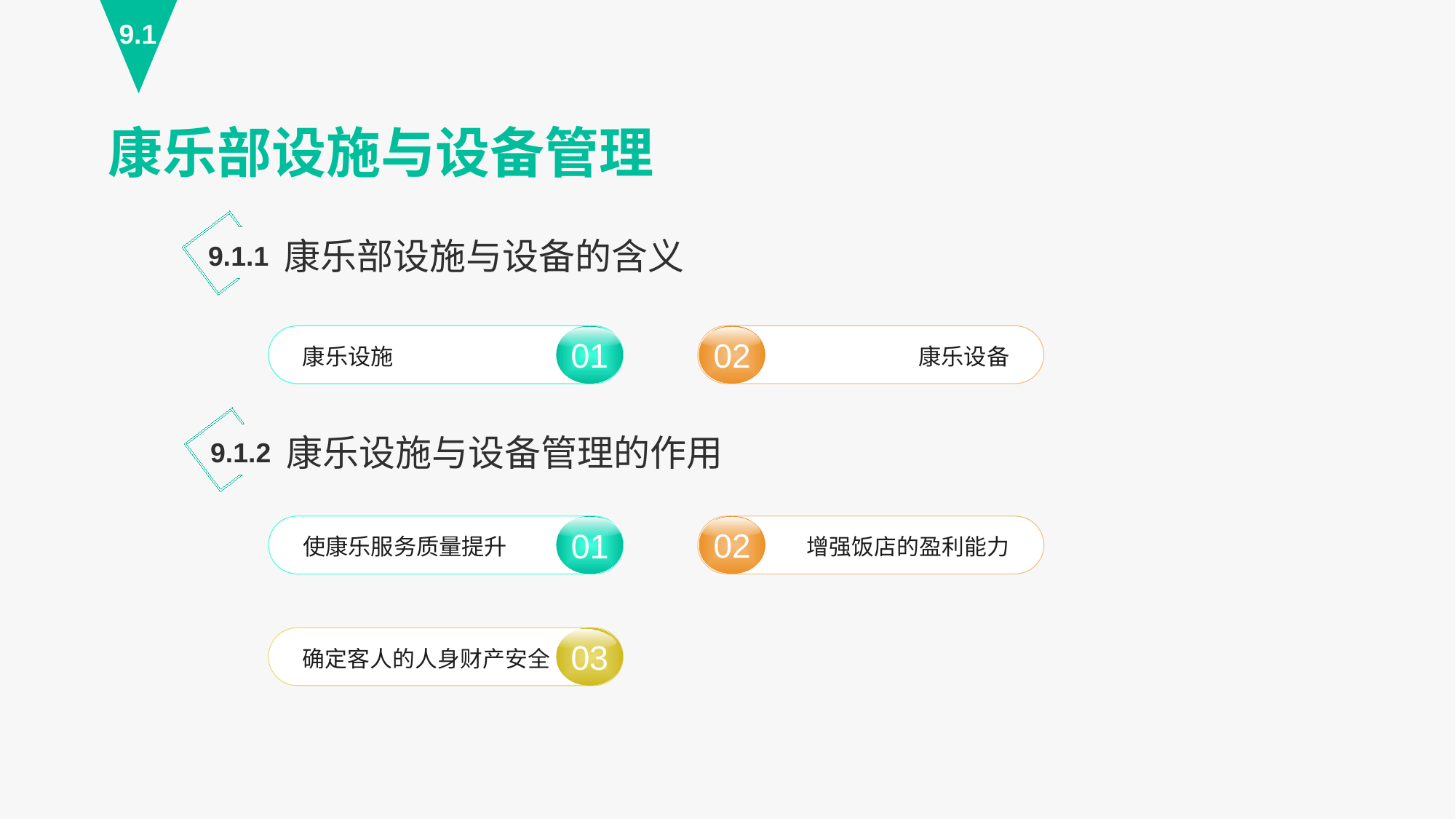

9.1
康乐部设施与设备管理

康乐部设施与设备的含义
9.1.1

02
康乐设备

01
康乐设施

康乐设施与设备管理的作用
9.1.2

02
增强饭店的盈利能力

01
使康乐服务质量提升

03
确定客人的人身财产安全